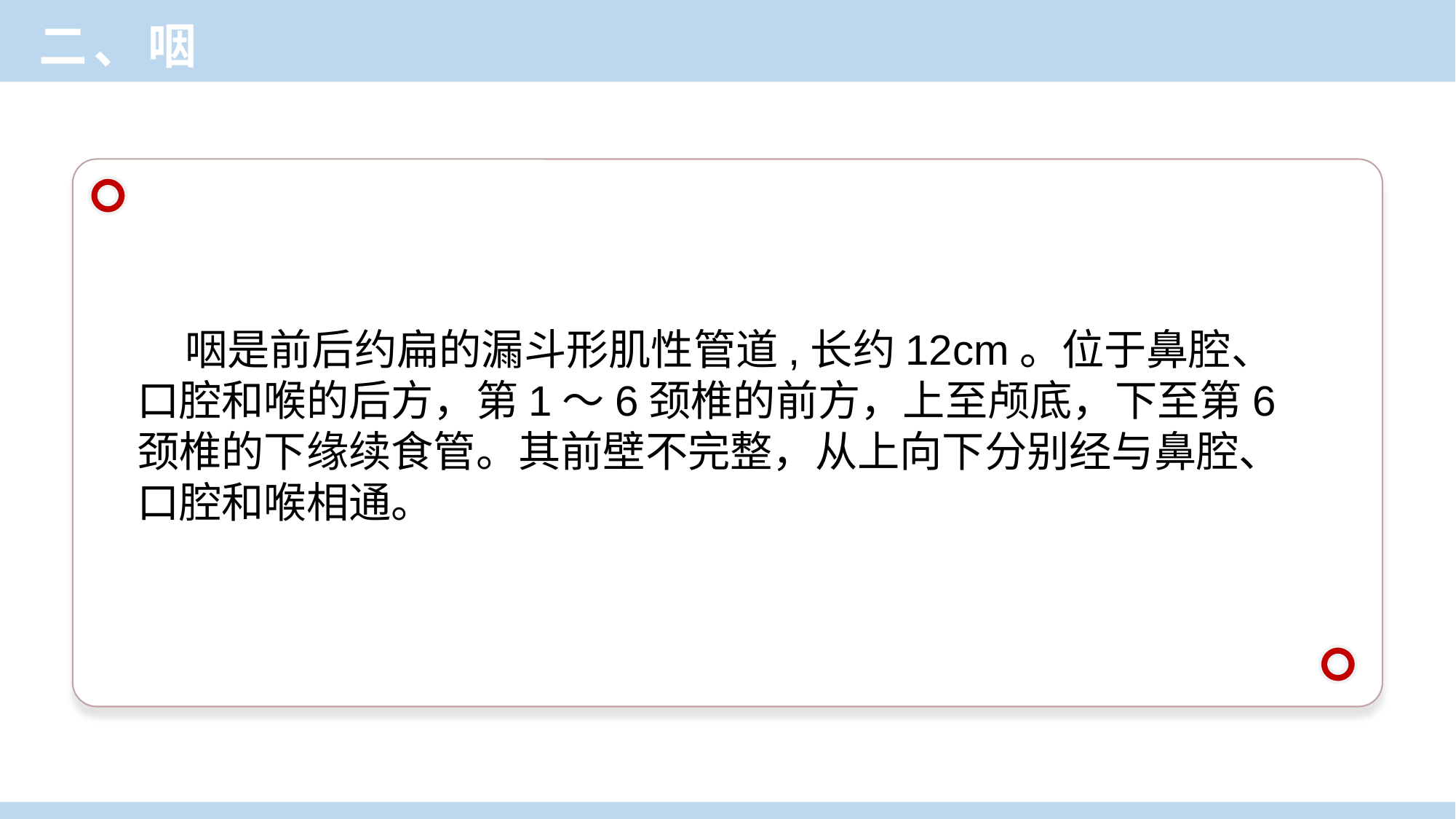

二、咽

    咽是前后约扁的漏斗形肌性管道,长约12cm。位于鼻腔、口腔和喉的后方，第1～6颈椎的前方，上至颅底，下至第6颈椎的下缘续食管。其前壁不完整，从上向下分别经与鼻腔、口腔和喉相通。